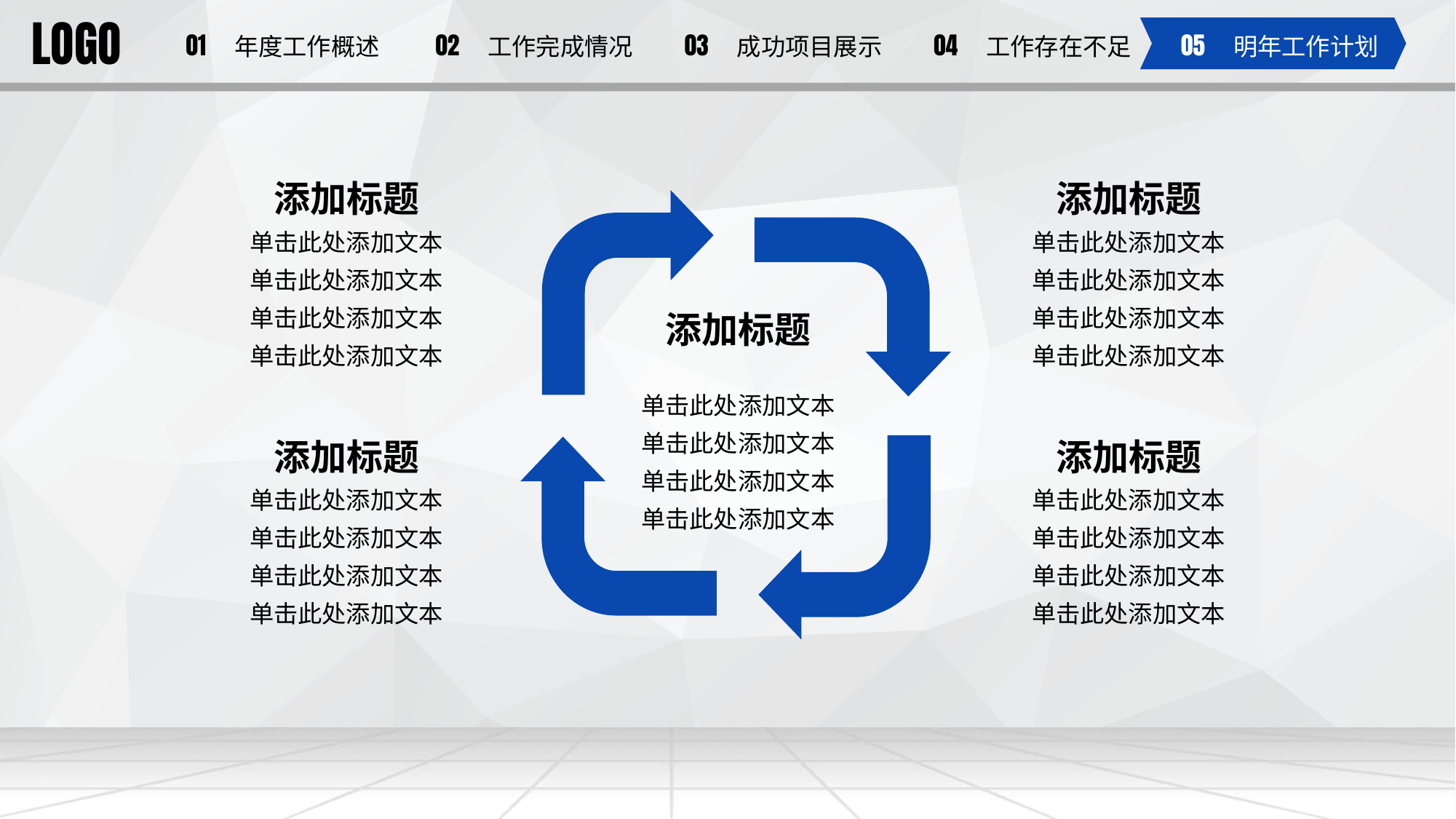

LOGO

01    年度工作概述
02    工作完成情况
03    成功项目展示
04    工作存在不足
05    明年工作计划

添加标题
单击此处添加文本
单击此处添加文本
单击此处添加文本
单击此处添加文本
添加标题
单击此处添加文本
单击此处添加文本
单击此处添加文本
单击此处添加文本

添加标题
单击此处添加文本
单击此处添加文本
单击此处添加文本
单击此处添加文本
添加标题
单击此处添加文本
单击此处添加文本
单击此处添加文本
单击此处添加文本
添加标题
单击此处添加文本
单击此处添加文本
单击此处添加文本
单击此处添加文本